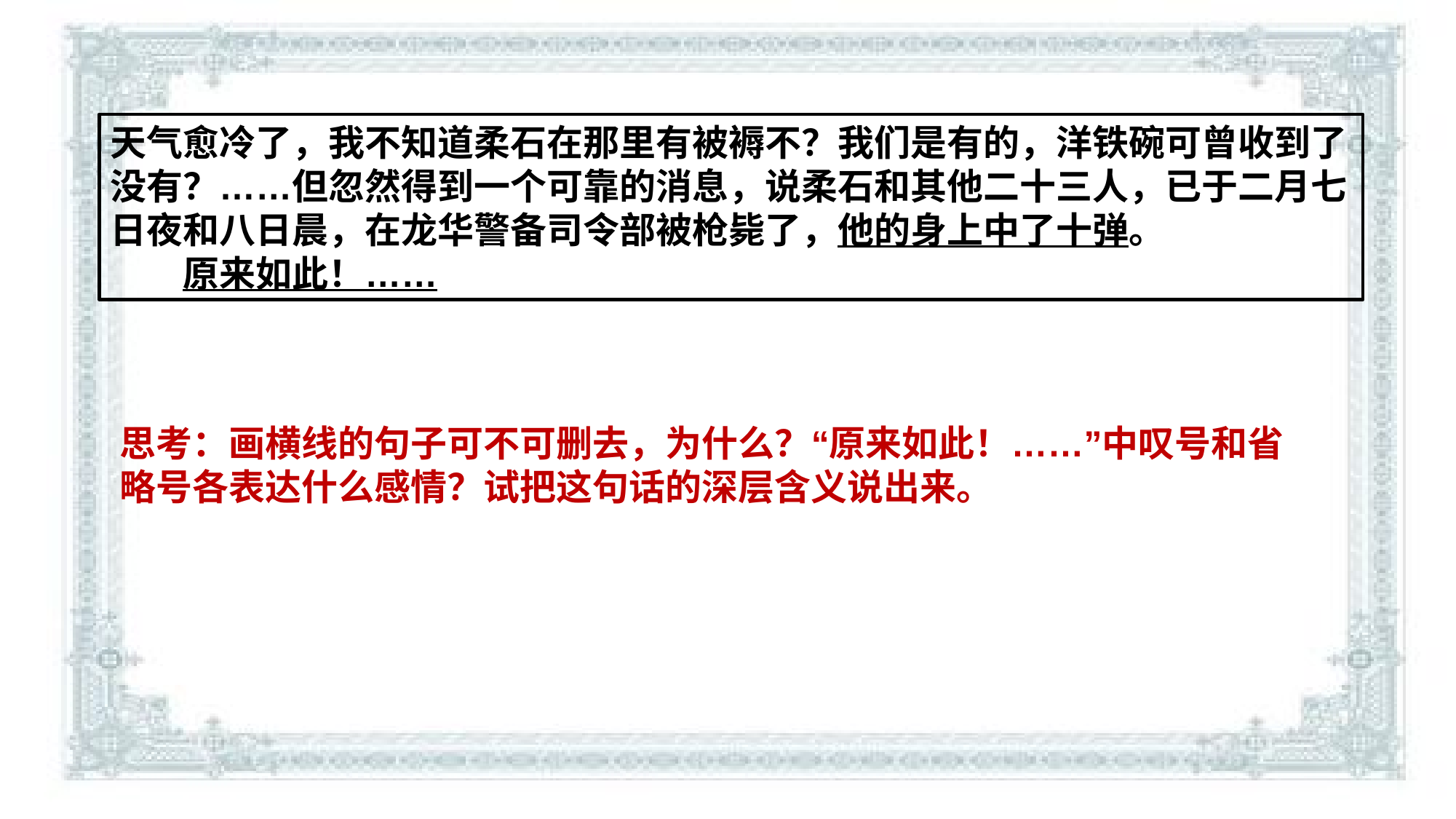

天气愈冷了，我不知道柔石在那里有被褥不？我们是有的，洋铁碗可曾收到了没有？……但忽然得到一个可靠的消息，说柔石和其他二十三人，已于二月七日夜和八日晨，在龙华警备司令部被枪毙了，他的身上中了十弹。
　　原来如此！……
思考：画横线的句子可不可删去，为什么？“原来如此！……”中叹号和省略号各表达什么感情？试把这句话的深层含义说出来。